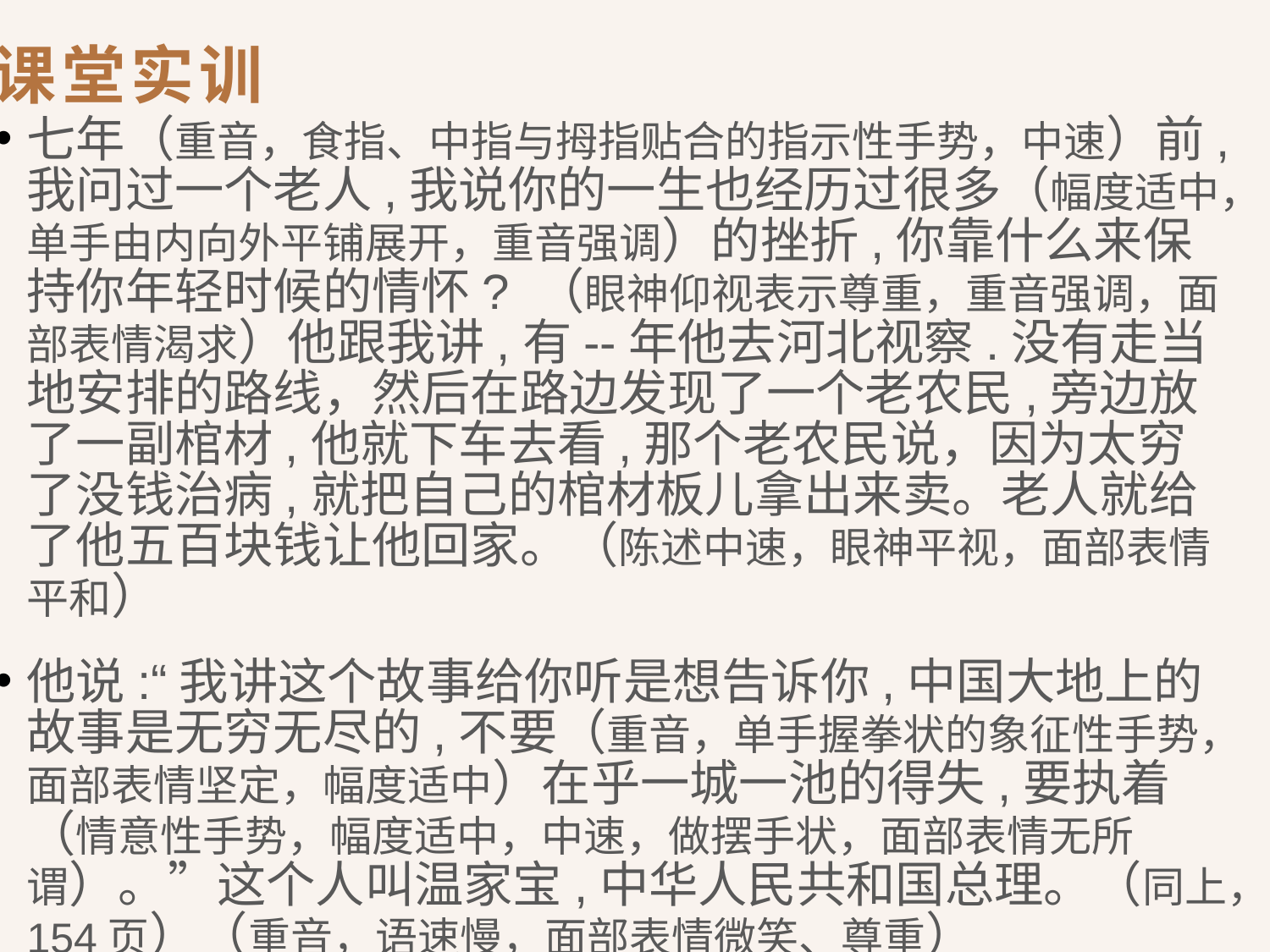

课堂实训
七年（重音，食指、中指与拇指贴合的指示性手势，中速）前,我问过一个老人,我说你的一生也经历过很多（幅度适中，单手由内向外平铺展开，重音强调）的挫折,你靠什么来保持你年轻时候的情怀? （眼神仰视表示尊重，重音强调，面部表情渴求）他跟我讲,有--年他去河北视察.没有走当地安排的路线，然后在路边发现了一个老农民,旁边放了一副棺材,他就下车去看,那个老农民说，因为太穷了没钱治病,就把自己的棺材板儿拿出来卖。老人就给了他五百块钱让他回家。（陈述中速，眼神平视，面部表情平和）
他说:“我讲这个故事给你听是想告诉你,中国大地上的故事是无穷无尽的,不要（重音，单手握拳状的象征性手势，面部表情坚定，幅度适中）在乎一城一池的得失,要执着（情意性手势，幅度适中，中速，做摆手状，面部表情无所谓）。”这个人叫温家宝,中华人民共和国总理。（同上，154页）（重音，语速慢，面部表情微笑、尊重）